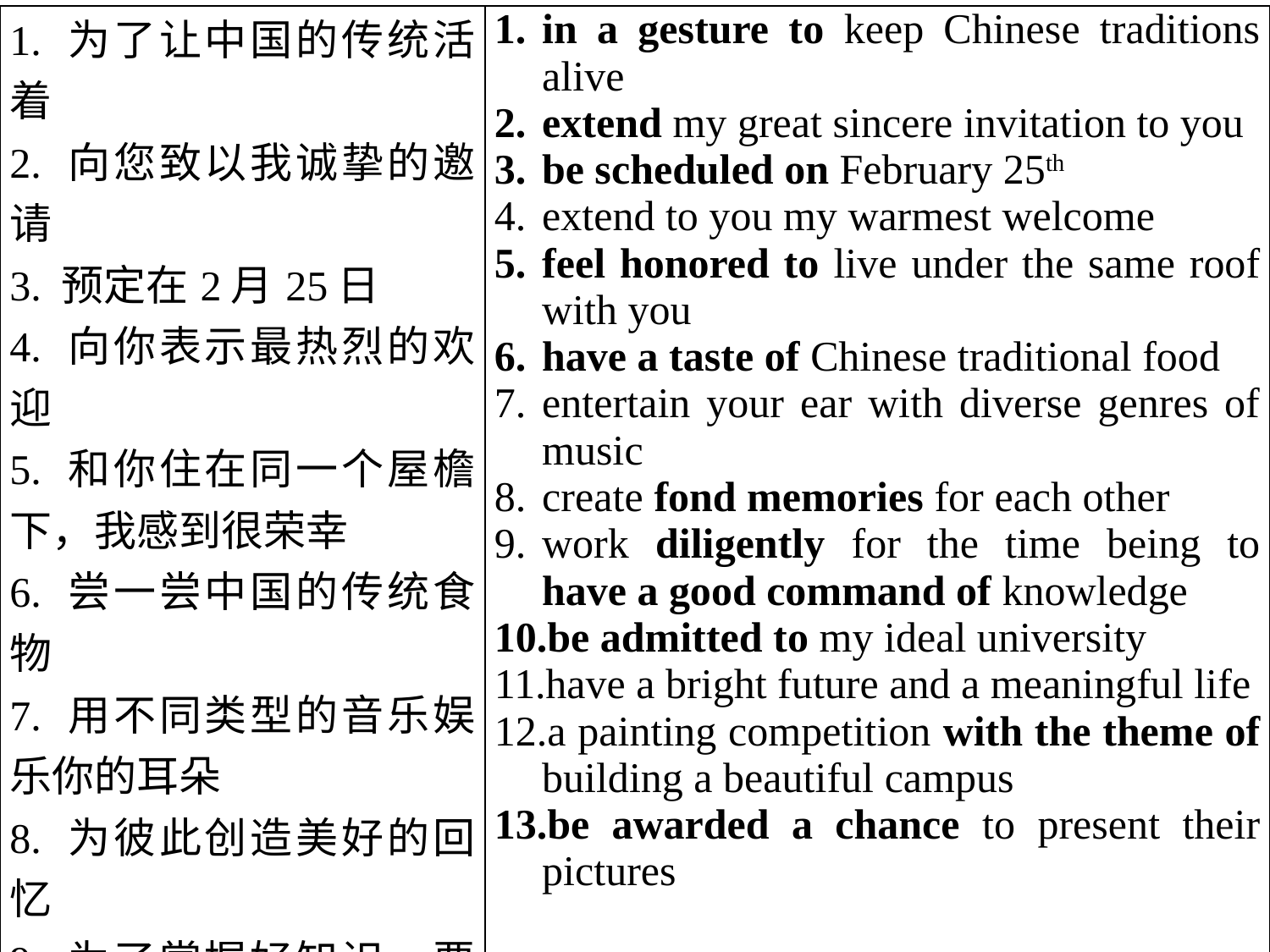

| 1. 为了让中国的传统活着 2. 向您致以我诚挚的邀请 3. 预定在2月25日 4. 向你表示最热烈的欢迎 5. 和你住在同一个屋檐下，我感到很荣幸 6. 尝一尝中国的传统食物 7. 用不同类型的音乐娱乐你的耳朵 8. 为彼此创造美好的回忆 9. 为了掌握好知识，要暂时勤奋工作 10. 被我理想的大学录取 11. 拥有光明的未来和有意义的生活 12. 一场以建设美丽校园为主题的绘画比赛 13. 获得展示照片的机会 | in a gesture to keep Chinese traditions alive extend my great sincere invitation to you be scheduled on February 25th extend to you my warmest welcome feel honored to live under the same roof with you have a taste of Chinese traditional food entertain your ear with diverse genres of music create fond memories for each other work diligently for the time being to have a good command of knowledge be admitted to my ideal university have a bright future and a meaningful life a painting competition with the theme of building a beautiful campus be awarded a chance to present their pictures |
| --- | --- |